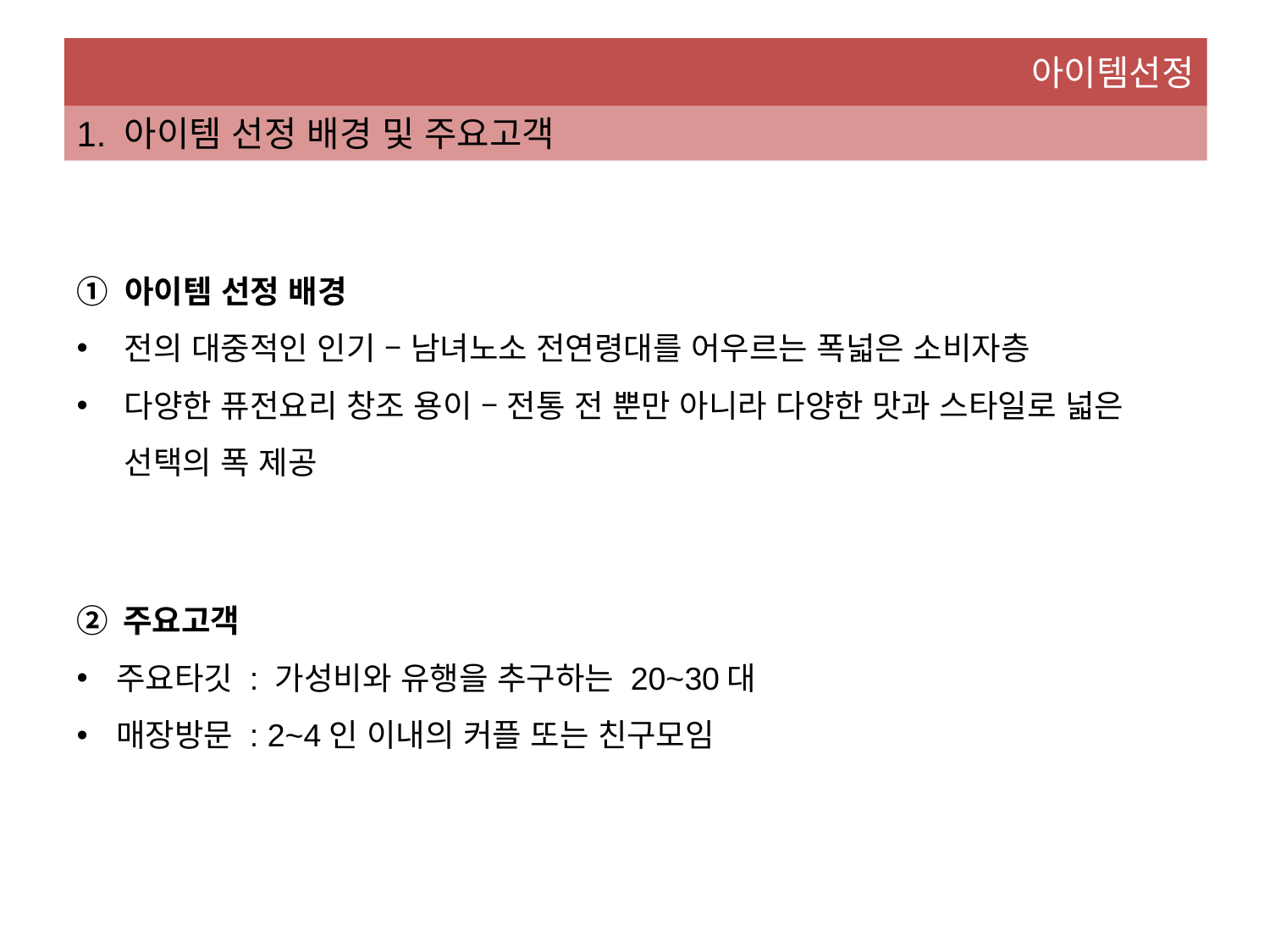

아이템선정
1. 아이템 선정 배경 및 주요고객
① 아이템 선정 배경
전의 대중적인 인기 – 남녀노소 전연령대를 어우르는 폭넓은 소비자층
다양한 퓨전요리 창조 용이 – 전통 전 뿐만 아니라 다양한 맛과 스타일로 넓은 선택의 폭 제공
② 주요고객
주요타깃 : 가성비와 유행을 추구하는 20~30대
매장방문 : 2~4인 이내의 커플 또는 친구모임